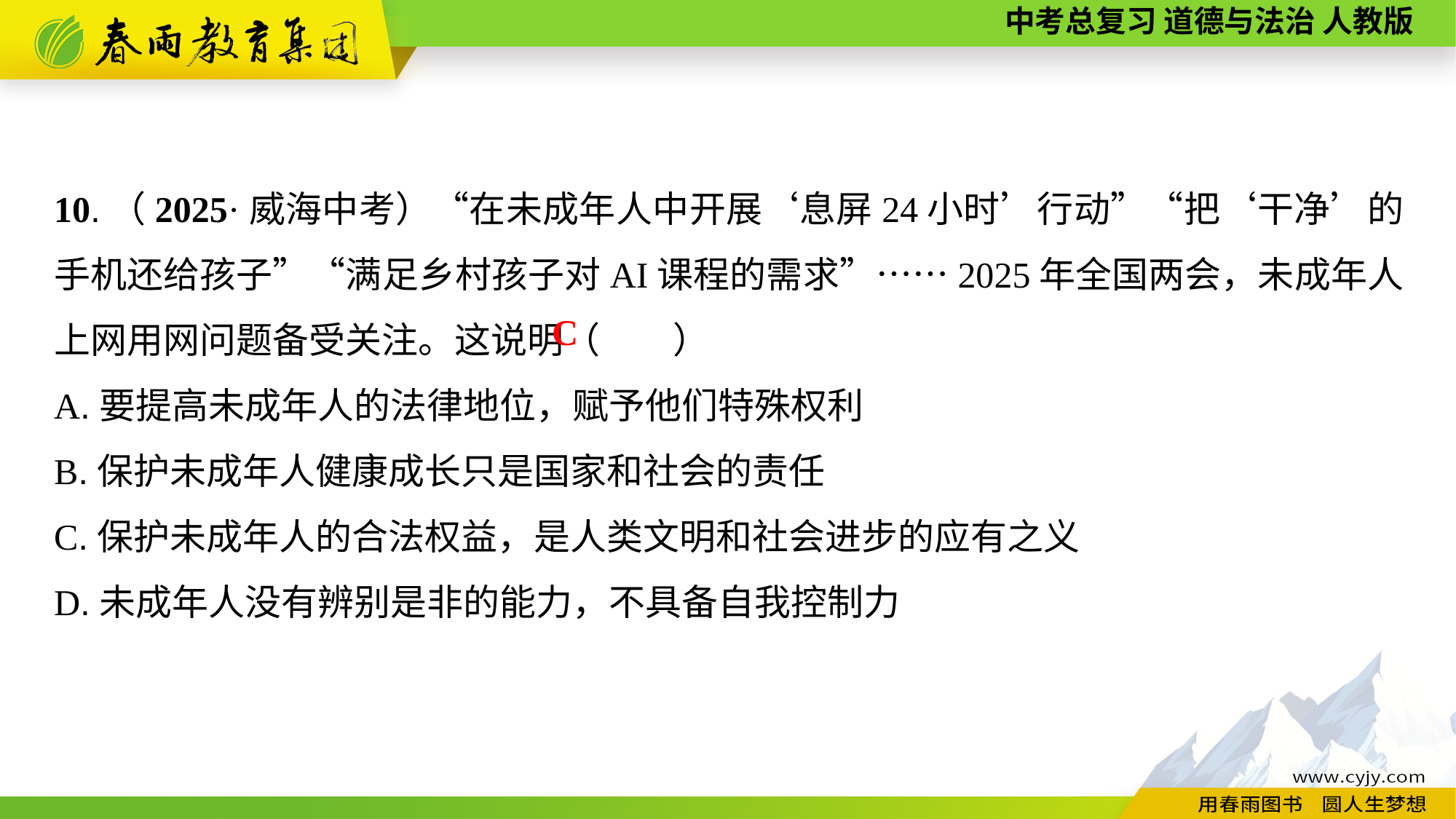

10.（2025·威海中考）“在未成年人中开展‘息屏24小时’行动”“把‘干净’的手机还给孩子”“满足乡村孩子对AI课程的需求”……2025年全国两会，未成年人上网用网问题备受关注。这说明（　　）
A.要提高未成年人的法律地位，赋予他们特殊权利
B.保护未成年人健康成长只是国家和社会的责任
C.保护未成年人的合法权益，是人类文明和社会进步的应有之义
D.未成年人没有辨别是非的能力，不具备自我控制力
C